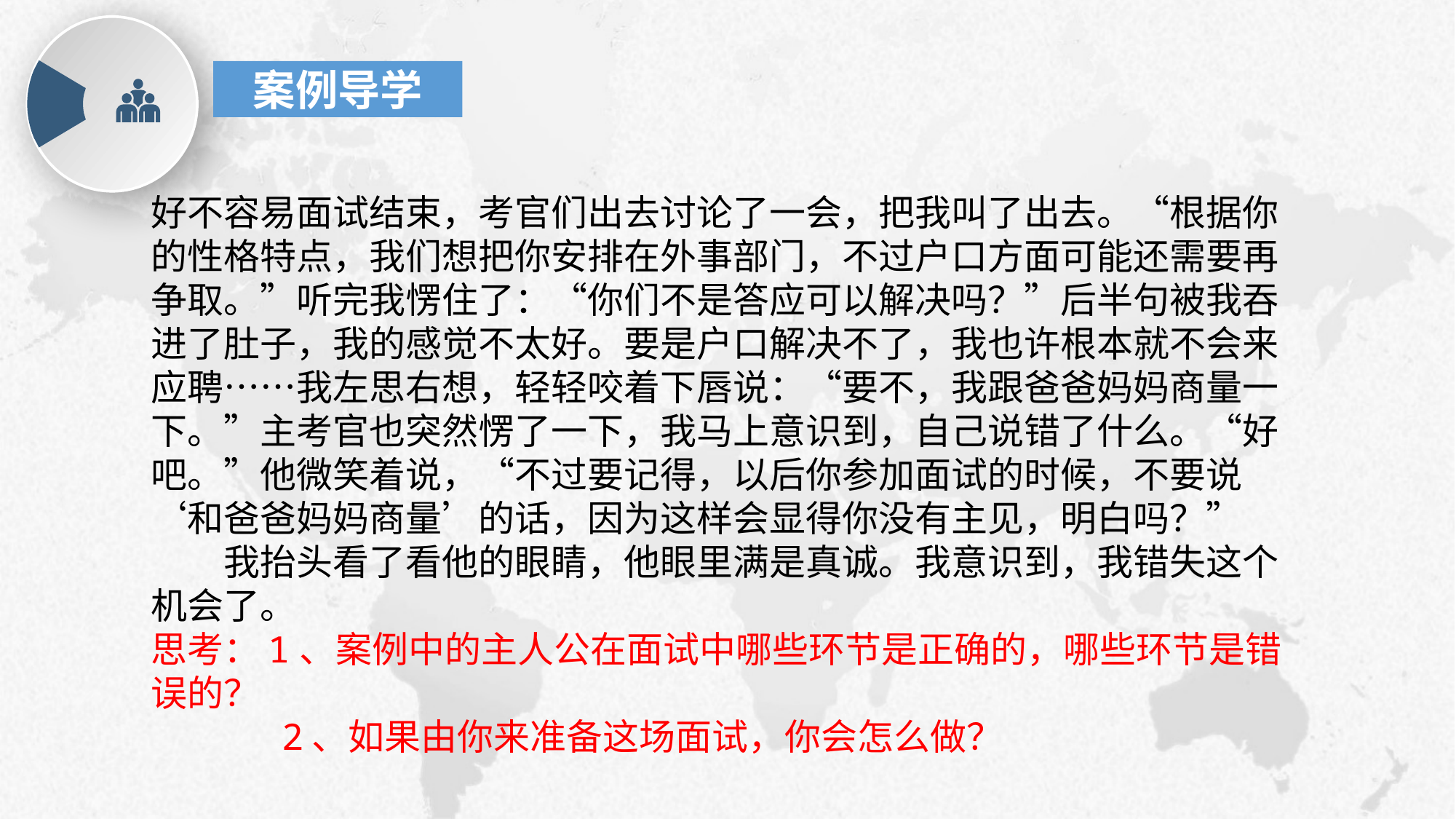

案例导学
好不容易面试结束，考官们出去讨论了一会，把我叫了出去。“根据你的性格特点，我们想把你安排在外事部门，不过户口方面可能还需要再争取。”听完我愣住了：“你们不是答应可以解决吗？”后半句被我吞进了肚子，我的感觉不太好。要是户口解决不了，我也许根本就不会来应聘……我左思右想，轻轻咬着下唇说：“要不，我跟爸爸妈妈商量一下。”主考官也突然愣了一下，我马上意识到，自己说错了什么。“好吧。”他微笑着说，“不过要记得，以后你参加面试的时候，不要说‘和爸爸妈妈商量’的话，因为这样会显得你没有主见，明白吗？”
　　我抬头看了看他的眼睛，他眼里满是真诚。我意识到，我错失这个机会了。
思考：1、案例中的主人公在面试中哪些环节是正确的，哪些环节是错误的？
      2、如果由你来准备这场面试，你会怎么做？